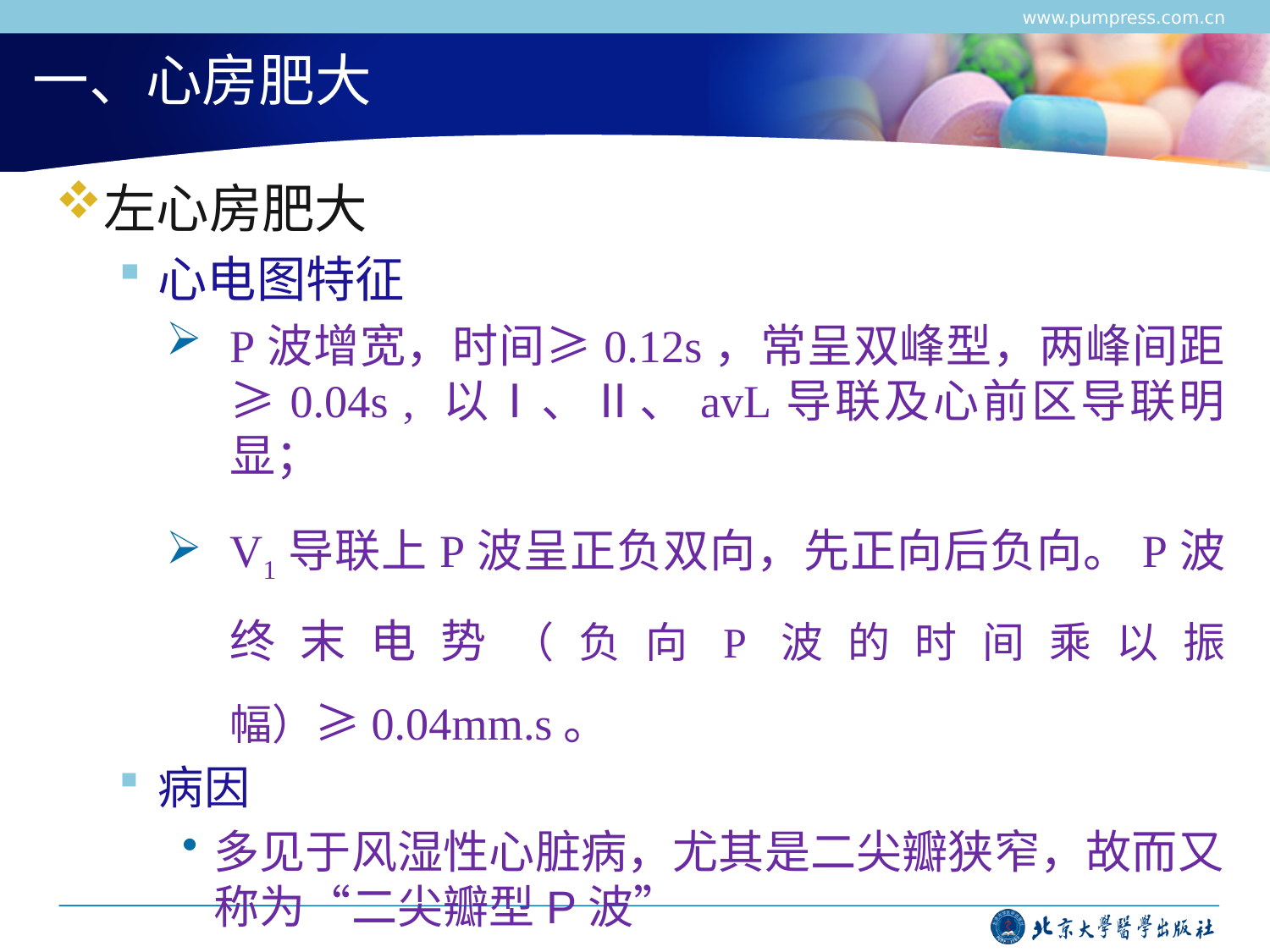

www.pumpress.com.cn
# 一、心房肥大
左心房肥大
心电图特征
P波增宽，时间≥0.12s，常呈双峰型，两峰间距≥0.04s , 以Ⅰ、Ⅱ、avL导联及心前区导联明显；
V1导联上P波呈正负双向，先正向后负向。P波终末电势（负向P波的时间乘以振幅）≥0.04mm.s。
病因
多见于风湿性心脏病，尤其是二尖瓣狭窄，故而又称为“二尖瓣型P波”